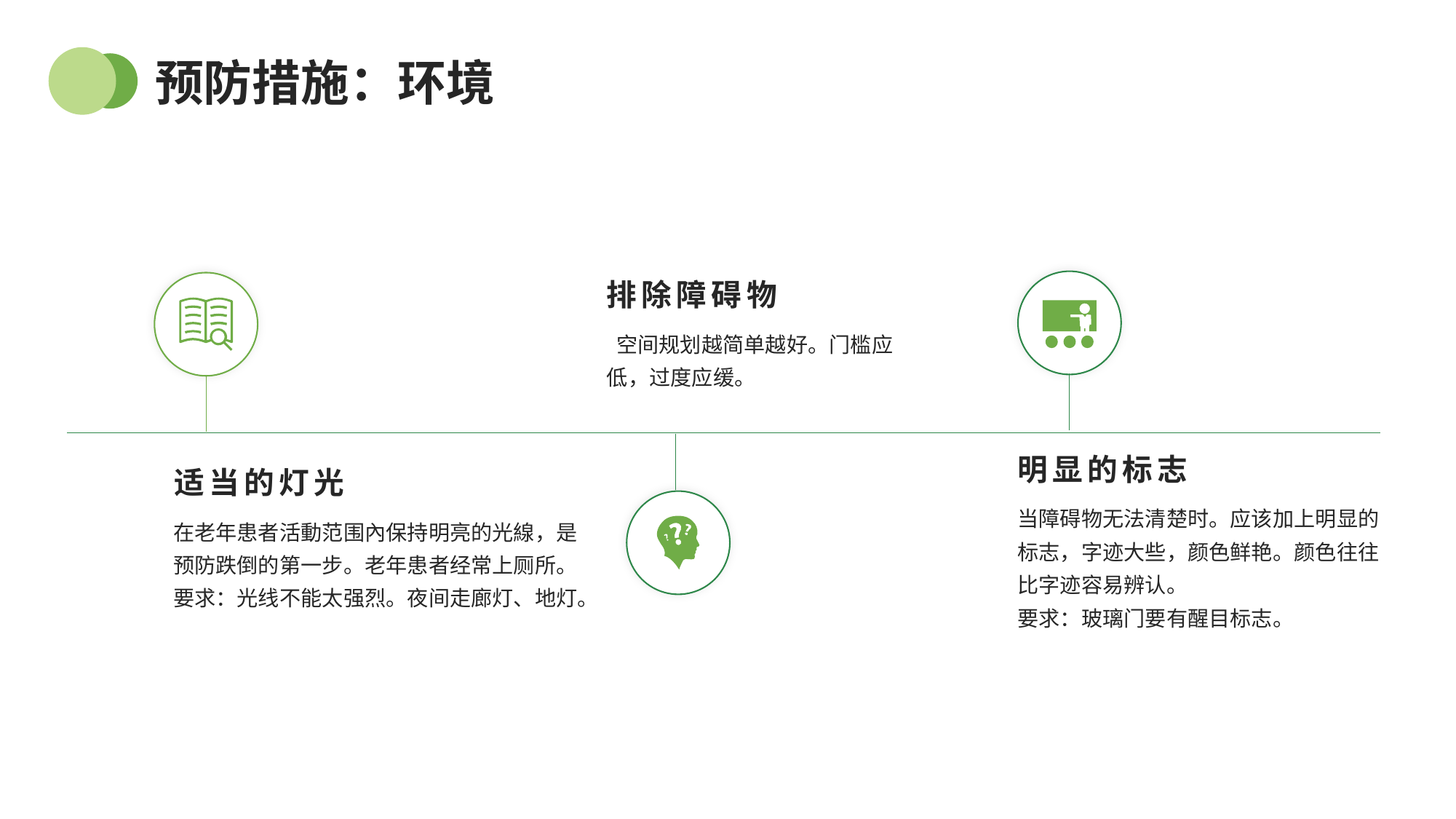

预防措施：环境
排除障碍物

 空间规划越简单越好。门槛应低，过度应缓。

明显的标志
适当的灯光
当障碍物无法清楚时。应该加上明显的标志，字迹大些，颜色鲜艳。颜色往往比字迹容易辨认。
要求：玻璃门要有醒目标志。
在老年患者活動范围內保持明亮的光線，是预防跌倒的第一步。老年患者经常上厕所。
要求：光线不能太强烈。夜间走廊灯、地灯。